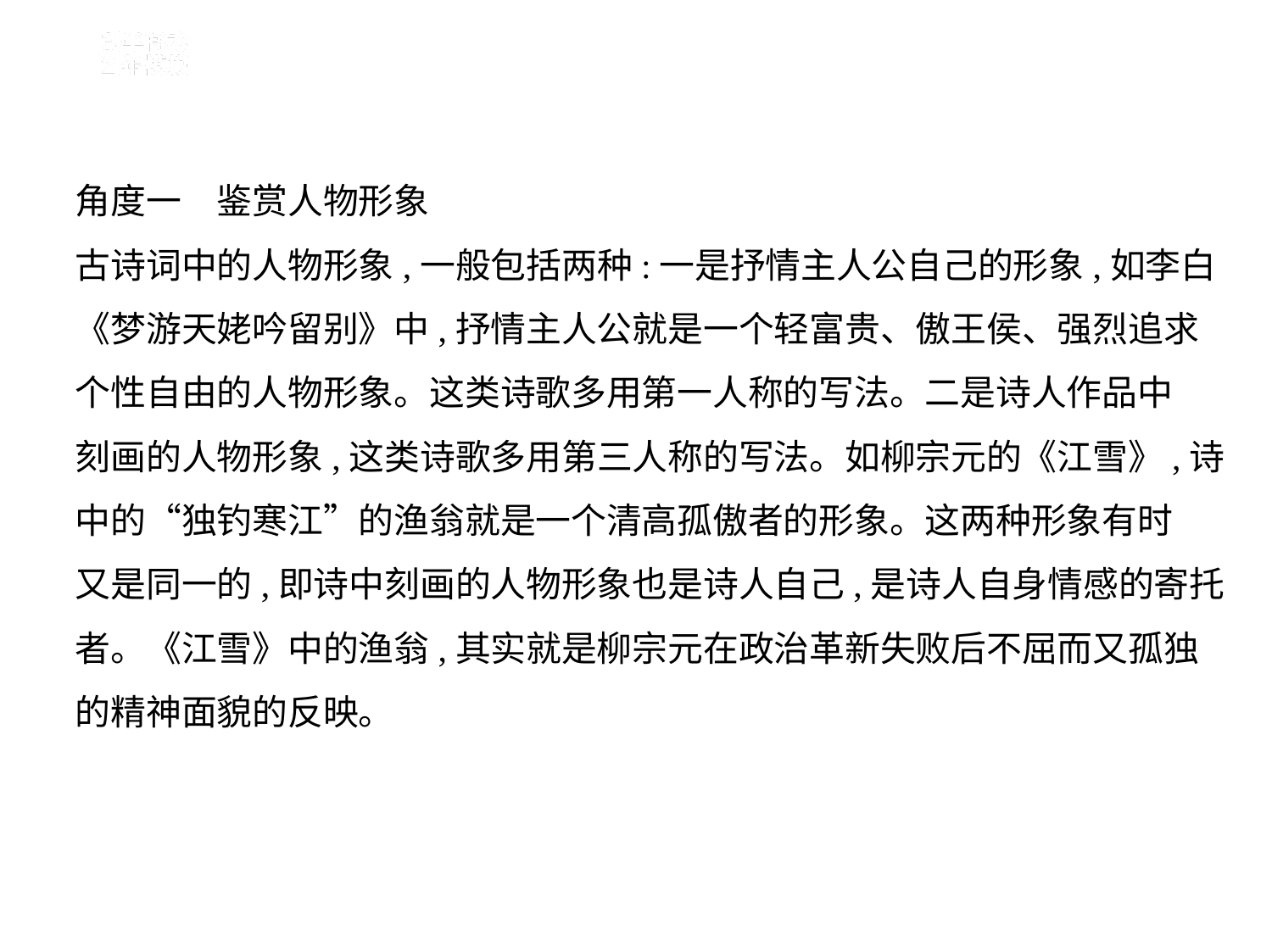

角度一　鉴赏人物形象
古诗词中的人物形象,一般包括两种:一是抒情主人公自己的形象,如李白
《梦游天姥吟留别》中,抒情主人公就是一个轻富贵、傲王侯、强烈追求
个性自由的人物形象。这类诗歌多用第一人称的写法。二是诗人作品中
刻画的人物形象,这类诗歌多用第三人称的写法。如柳宗元的《江雪》,诗
中的“独钓寒江”的渔翁就是一个清高孤傲者的形象。这两种形象有时
又是同一的,即诗中刻画的人物形象也是诗人自己,是诗人自身情感的寄托
者。《江雪》中的渔翁,其实就是柳宗元在政治革新失败后不屈而又孤独
的精神面貌的反映。